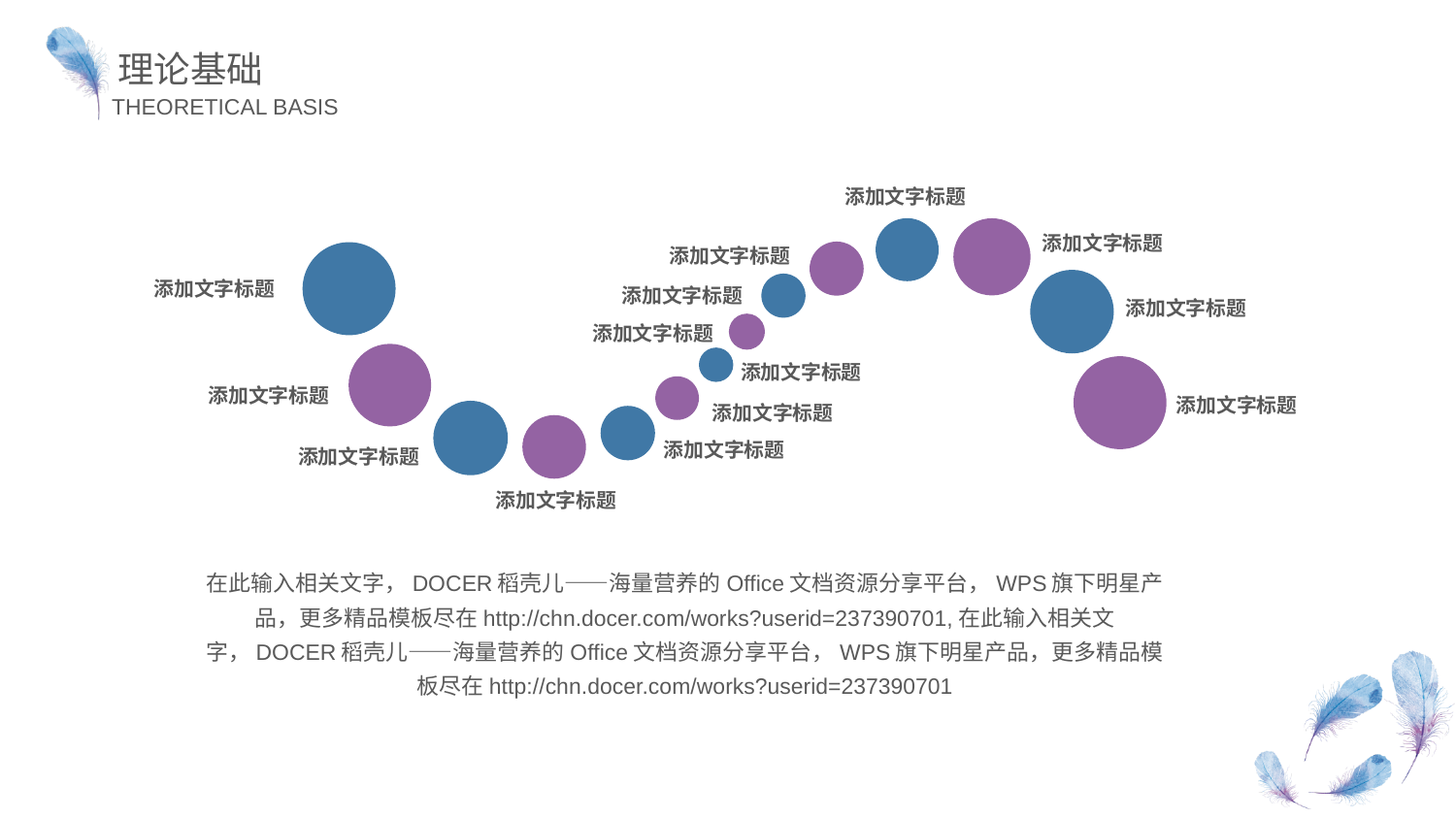

理论基础
THEORETICAL BASIS
添加文字标题

添加文字标题
添加文字标题

添加文字标题

添加文字标题
添加文字标题
添加文字标题

添加文字标题

添加文字标题

添加文字标题
添加文字标题

添加文字标题
添加文字标题
添加文字标题
在此输入相关文字，DOCER稻壳儿——海量营养的Office文档资源分享平台，WPS旗下明星产品，更多精品模板尽在http://chn.docer.com/works?userid=237390701,在此输入相关文字，DOCER稻壳儿——海量营养的Office文档资源分享平台，WPS旗下明星产品，更多精品模板尽在http://chn.docer.com/works?userid=237390701